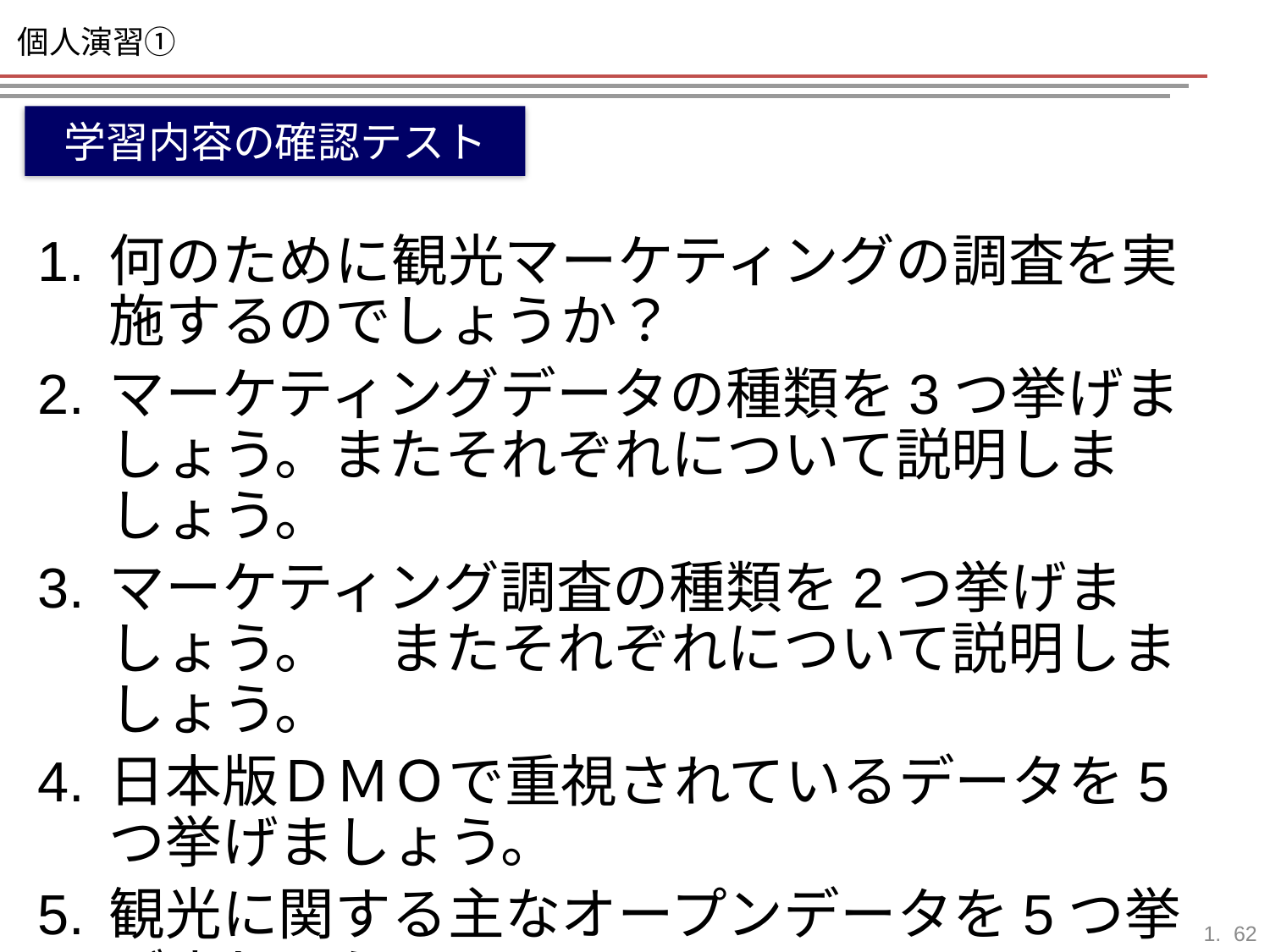

# 個人演習①
学習内容の確認テスト
何のために観光マーケティングの調査を実施するのでしょうか？
マーケティングデータの種類を3つ挙げましょう。またそれぞれについて説明しましょう。
マーケティング調査の種類を2つ挙げましょう。　またそれぞれについて説明しましょう。
日本版ＤＭＯで重視されているデータを5つ挙げましょう。
観光に関する主なオープンデータを5つ挙げましょう。

62